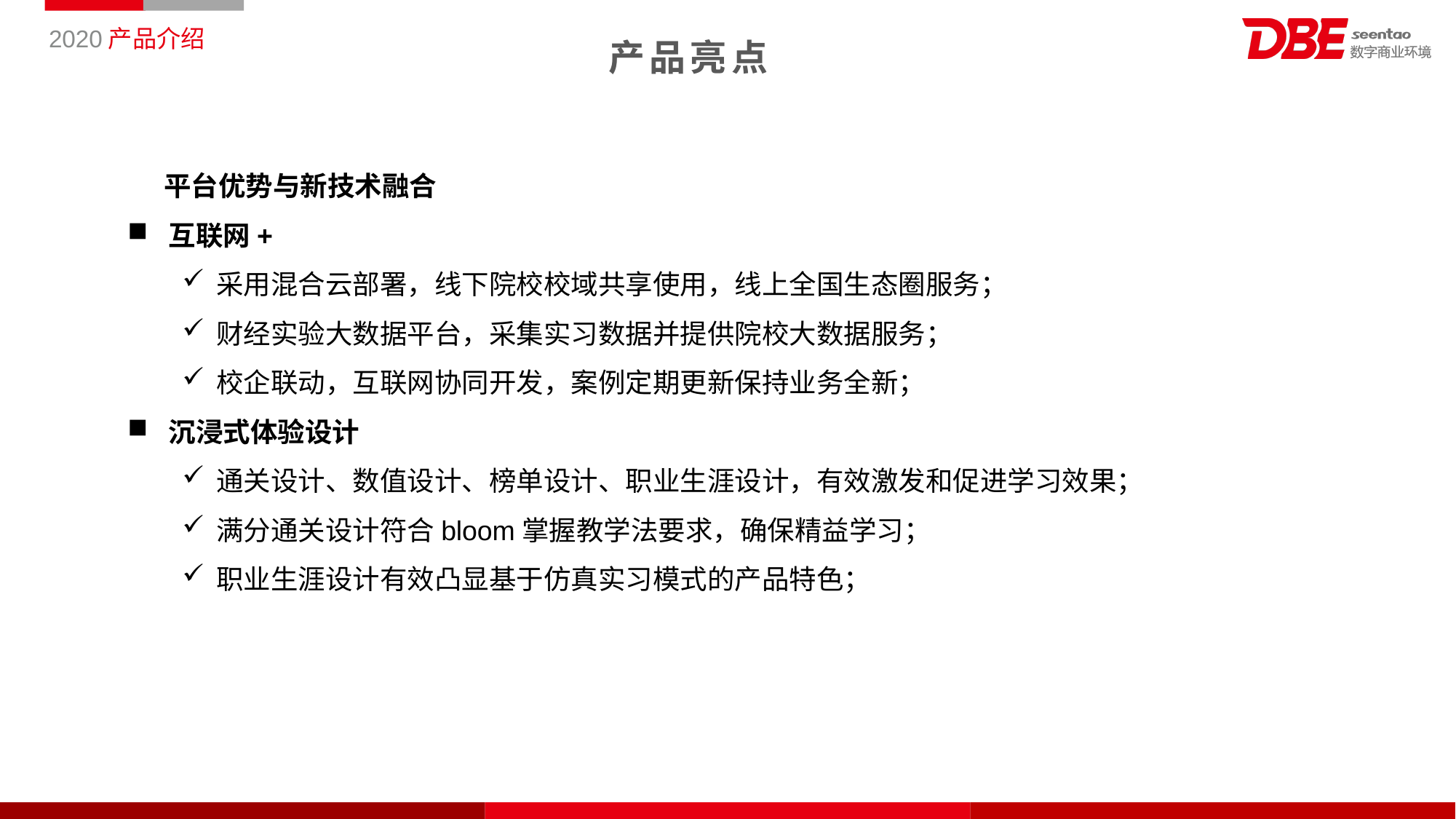

产品亮点
平台优势与新技术融合
互联网+
采用混合云部署，线下院校校域共享使用，线上全国生态圈服务；
财经实验大数据平台，采集实习数据并提供院校大数据服务；
校企联动，互联网协同开发，案例定期更新保持业务全新；
沉浸式体验设计
通关设计、数值设计、榜单设计、职业生涯设计，有效激发和促进学习效果；
满分通关设计符合bloom掌握教学法要求，确保精益学习；
职业生涯设计有效凸显基于仿真实习模式的产品特色；